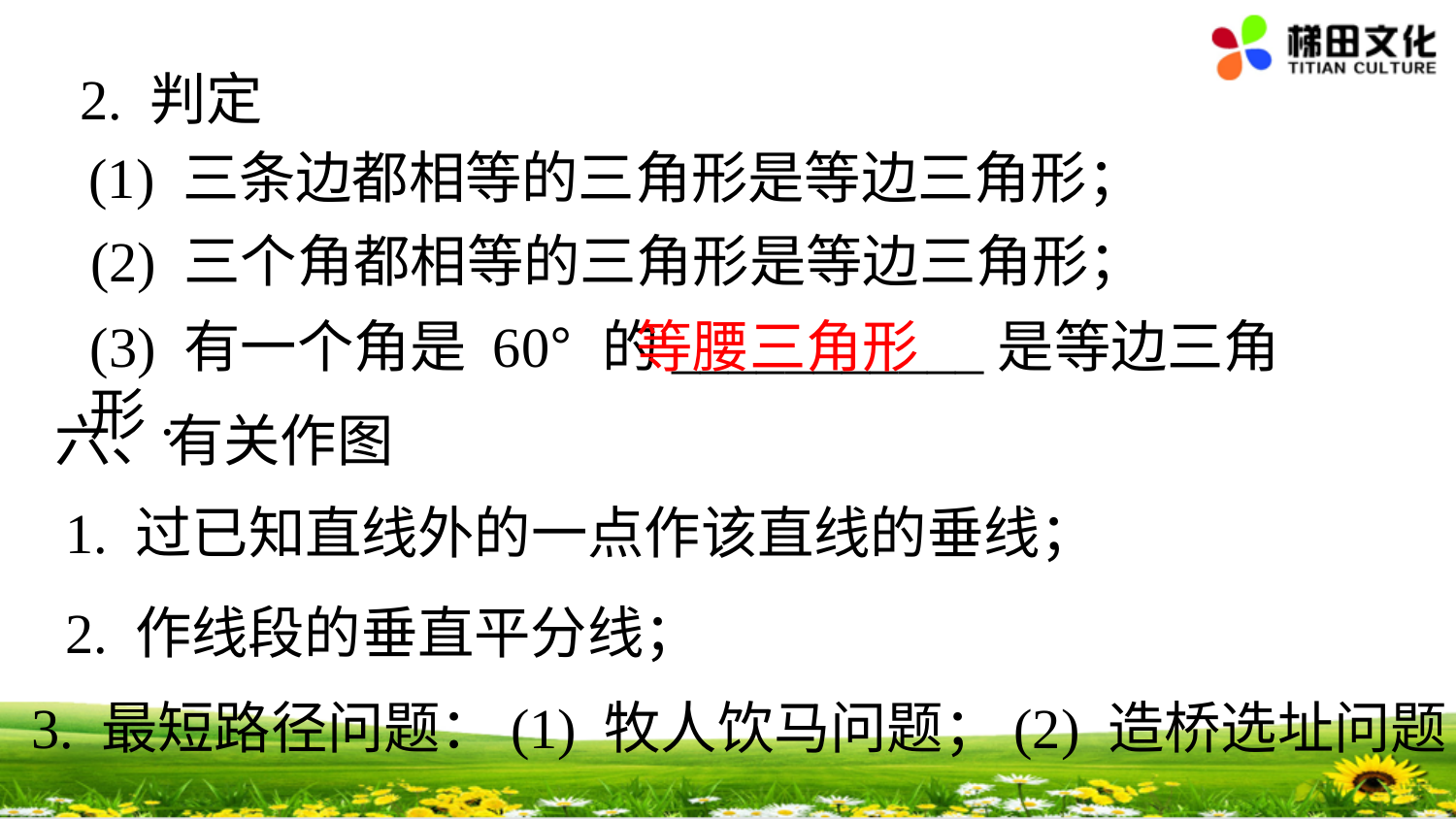

2. 判定
(1) 三条边都相等的三角形是等边三角形；
(2) 三个角都相等的三角形是等边三角形；
(3) 有一个角是 60° 的___________是等边三角形.
等腰三角形
六、有关作图
1. 过已知直线外的一点作该直线的垂线；
2. 作线段的垂直平分线；
3. 最短路径问题：(1) 牧人饮马问题；(2) 造桥选址问题.